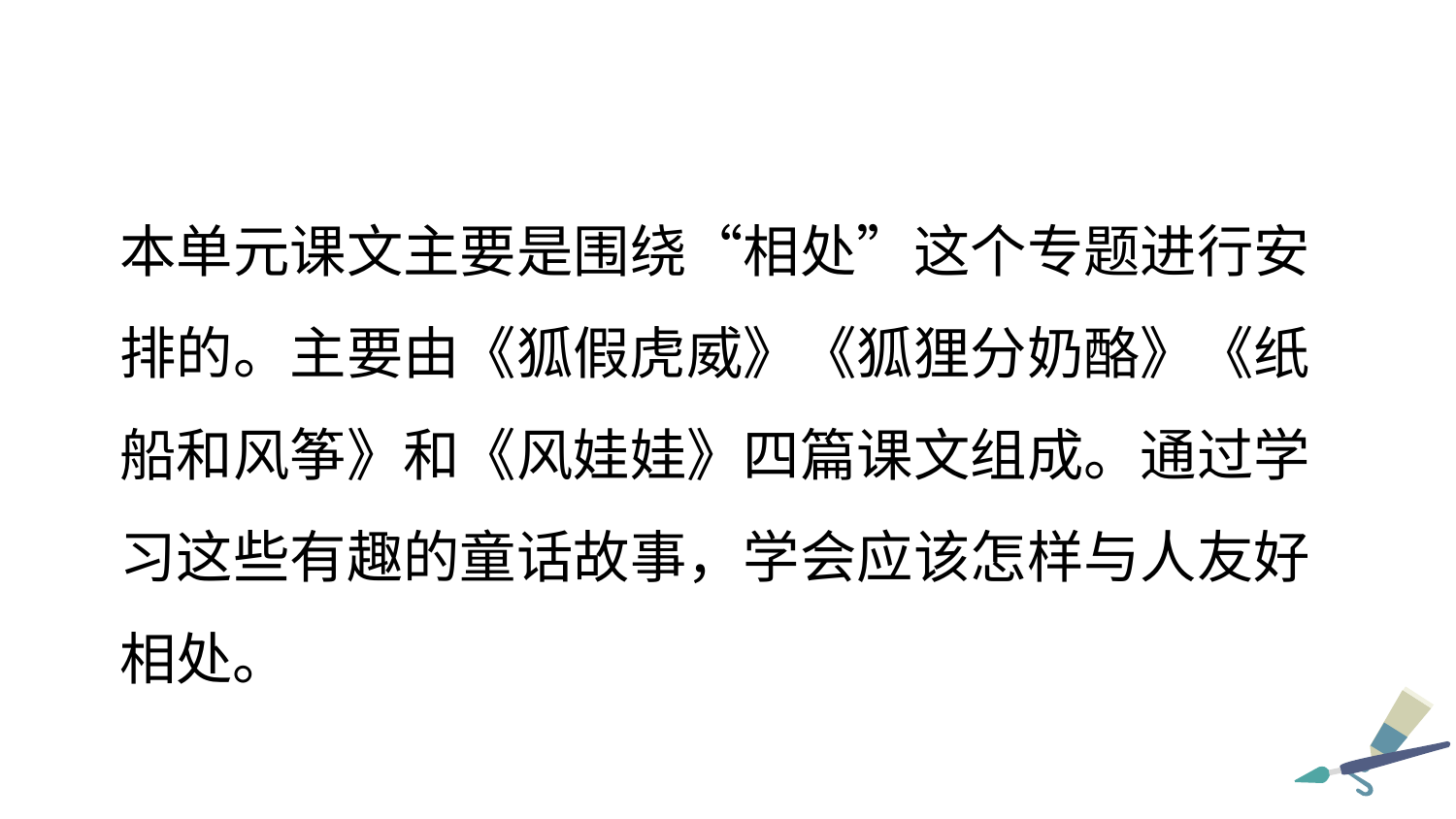

本单元课文主要是围绕“相处”这个专题进行安排的。主要由《狐假虎威》《狐狸分奶酪》《纸船和风筝》和《风娃娃》四篇课文组成。通过学习这些有趣的童话故事，学会应该怎样与人友好相处。